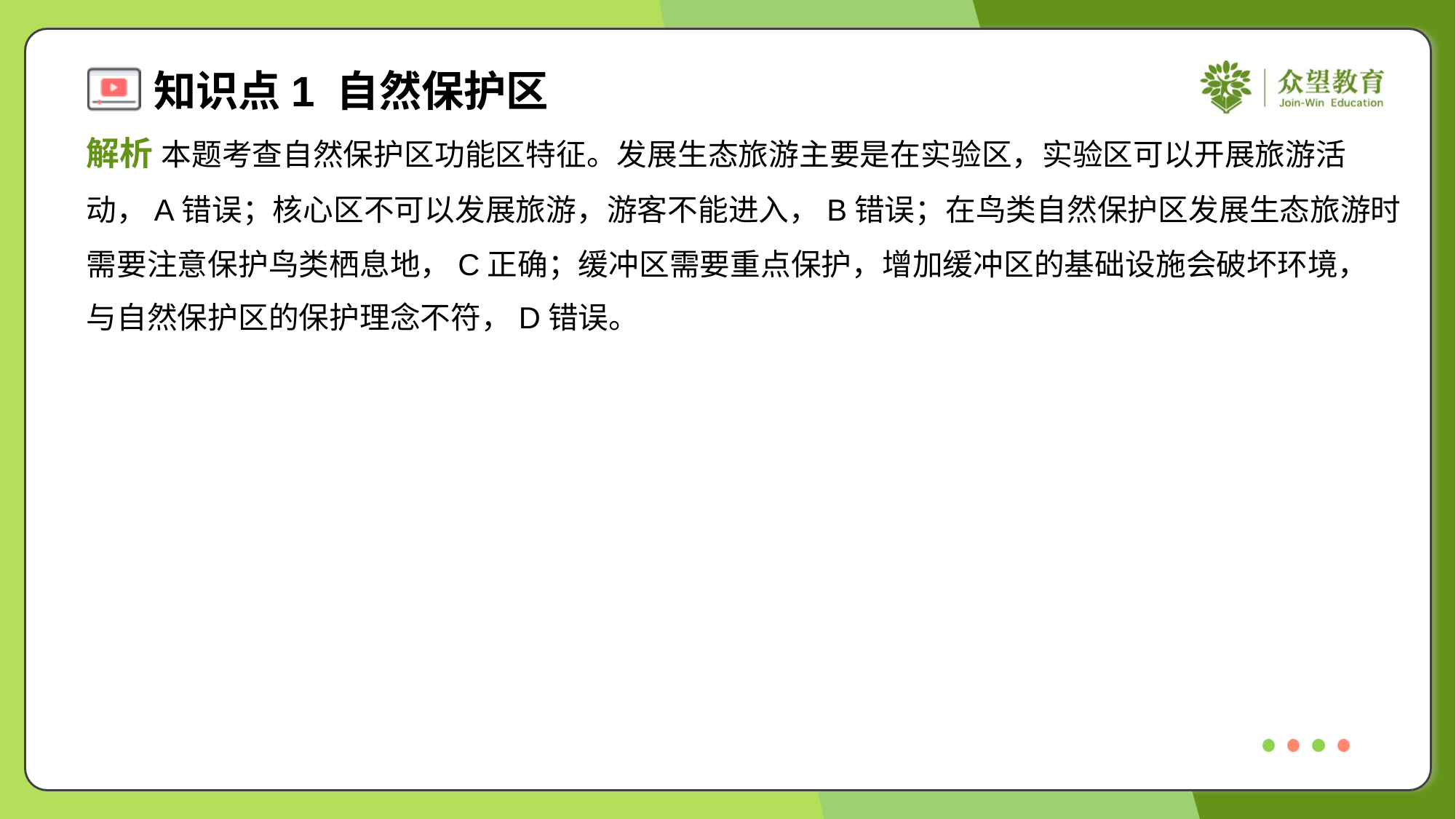

解析 本题考查自然保护区功能区特征。发展生态旅游主要是在实验区，实验区可以开展旅游活
动，A错误；核心区不可以发展旅游，游客不能进入，B错误；在鸟类自然保护区发展生态旅游时
需要注意保护鸟类栖息地，C正确；缓冲区需要重点保护，增加缓冲区的基础设施会破坏环境，
与自然保护区的保护理念不符，D错误。